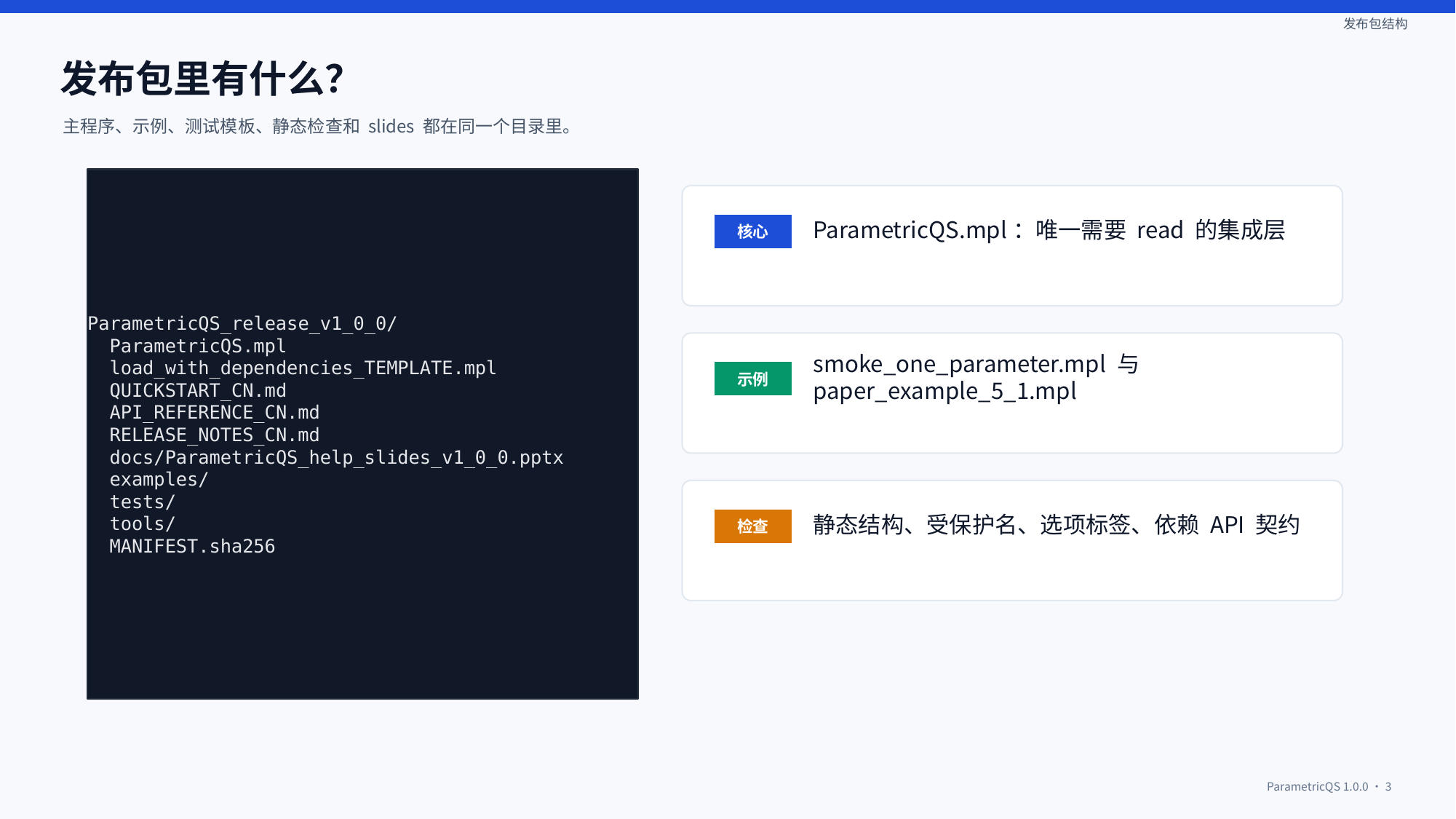

发布包结构
发布包里有什么？
主程序、示例、测试模板、静态检查和 slides 都在同一个目录里。
ParametricQS_release_v1_0_0/
  ParametricQS.mpl
  load_with_dependencies_TEMPLATE.mpl
  QUICKSTART_CN.md
  API_REFERENCE_CN.md
  RELEASE_NOTES_CN.md
  docs/ParametricQS_help_slides_v1_0_0.pptx
  examples/
  tests/
  tools/
  MANIFEST.sha256

ParametricQS.mpl：唯一需要 read 的集成层
核心

smoke_one_parameter.mpl 与 paper_example_5_1.mpl
示例

静态结构、受保护名、选项标签、依赖 API 契约
检查
ParametricQS 1.0.0 · 3